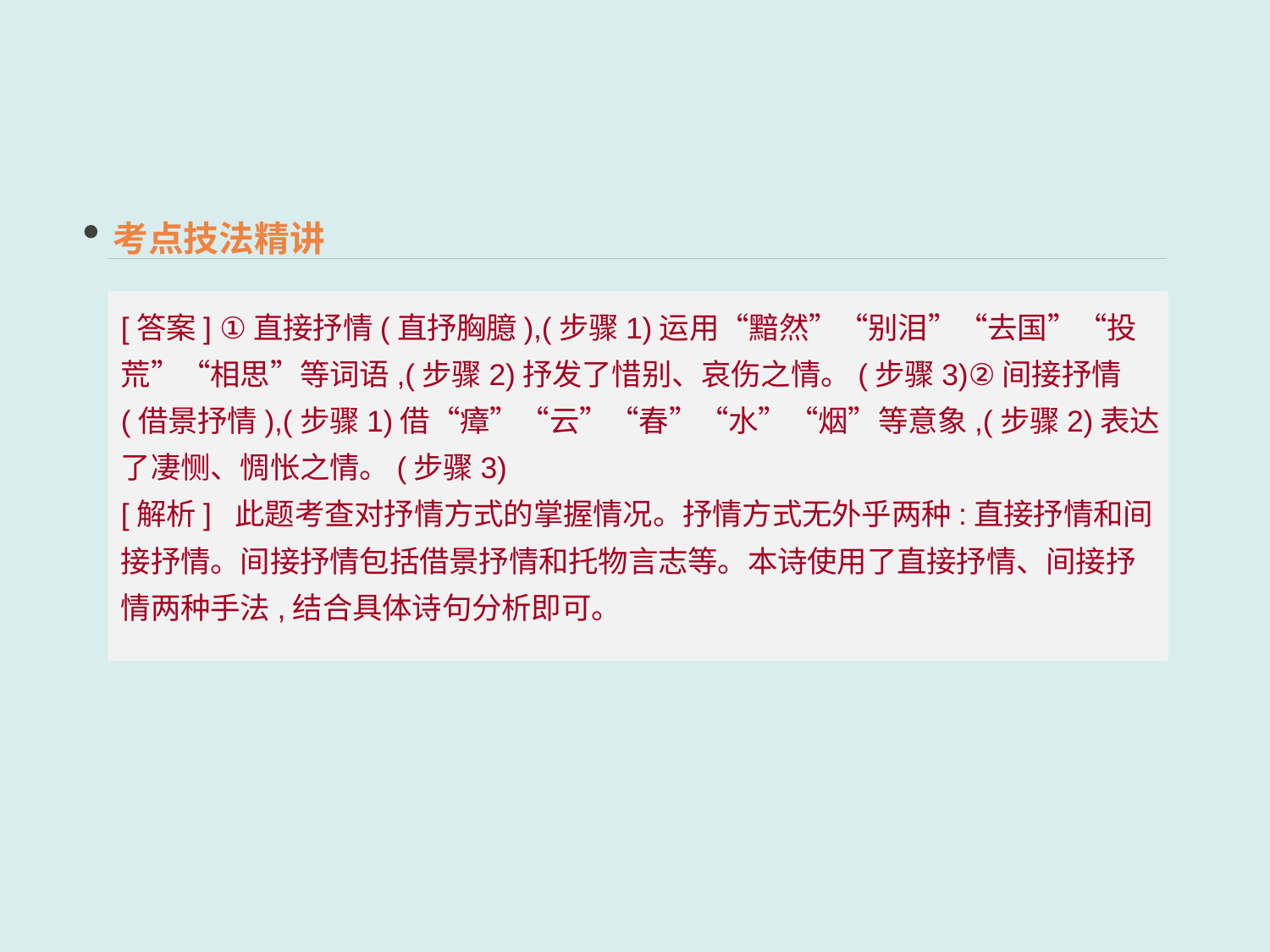

考点技法精讲

[答案] ①直接抒情(直抒胸臆),(步骤1)运用“黯然”“别泪”“去国”“投荒”“相思”等词语,(步骤2)抒发了惜别、哀伤之情。(步骤3)②间接抒情(借景抒情),(步骤1)借“瘴”“云”“春”“水”“烟”等意象,(步骤2)表达了凄恻、惆怅之情。(步骤3)
[解析]  此题考查对抒情方式的掌握情况。抒情方式无外乎两种:直接抒情和间接抒情。间接抒情包括借景抒情和托物言志等。本诗使用了直接抒情、间接抒情两种手法,结合具体诗句分析即可。